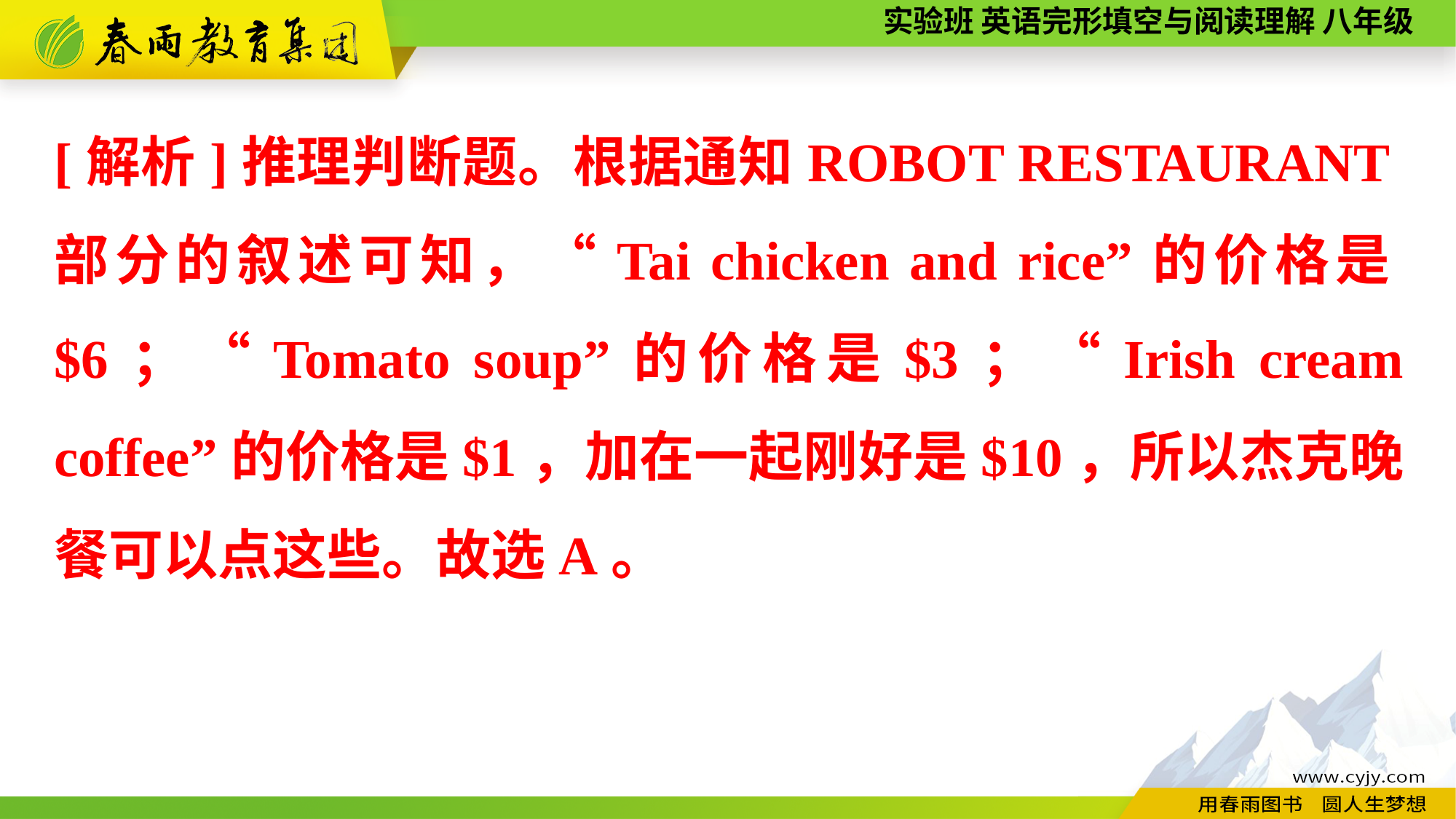

[解析]推理判断题。根据通知ROBOT RESTAURANT部分的叙述可知，“Tai chicken and rice”的价格是$6；“Tomato soup”的价格是$3；“Irish cream coffee”的价格是$1，加在一起刚好是$10，所以杰克晚餐可以点这些。故选A。